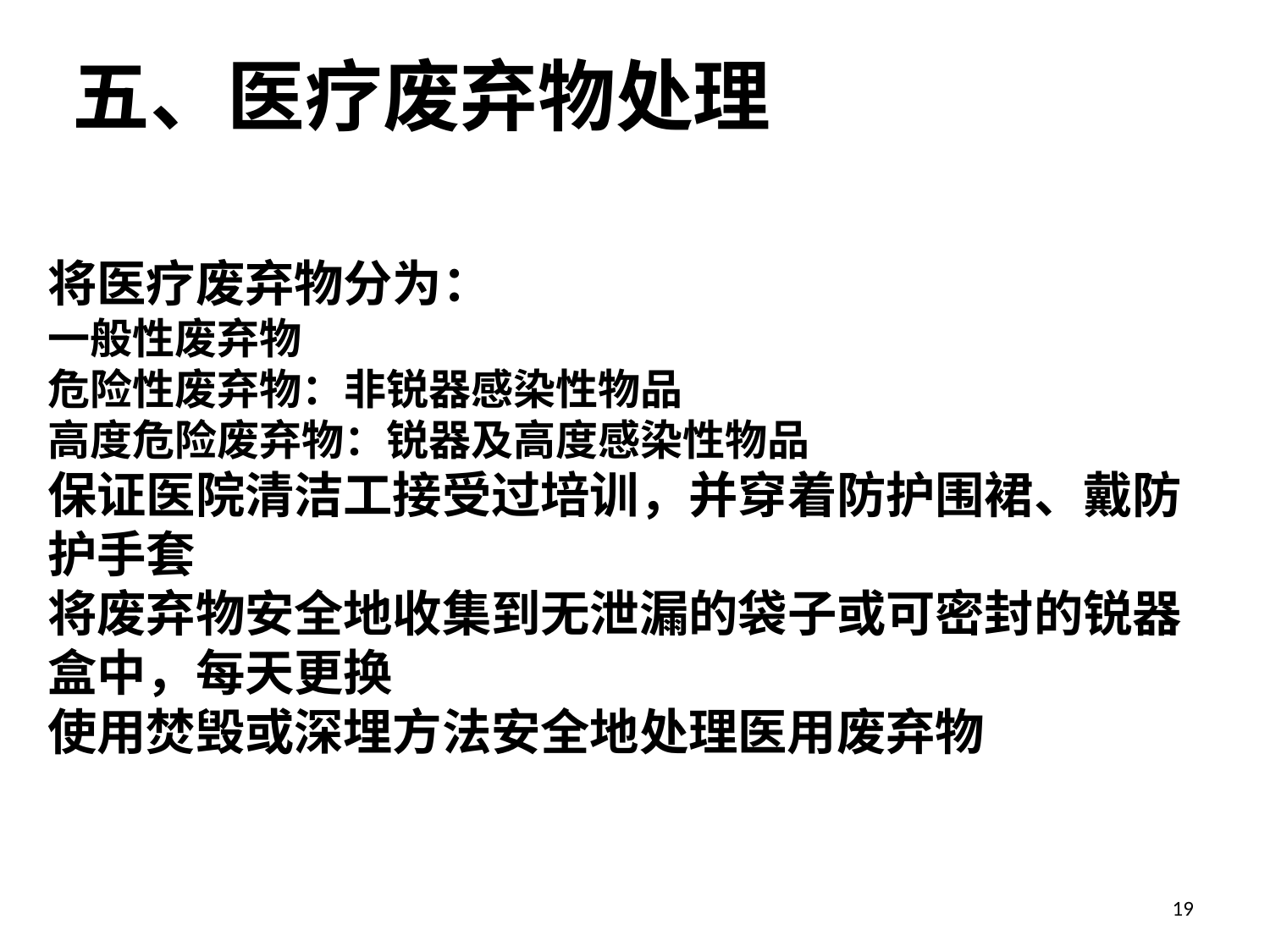

五、医疗废弃物处理
将医疗废弃物分为：
一般性废弃物
危险性废弃物：非锐器感染性物品
高度危险废弃物：锐器及高度感染性物品
保证医院清洁工接受过培训，并穿着防护围裙、戴防护手套
将废弃物安全地收集到无泄漏的袋子或可密封的锐器盒中，每天更换
使用焚毁或深埋方法安全地处理医用废弃物
19